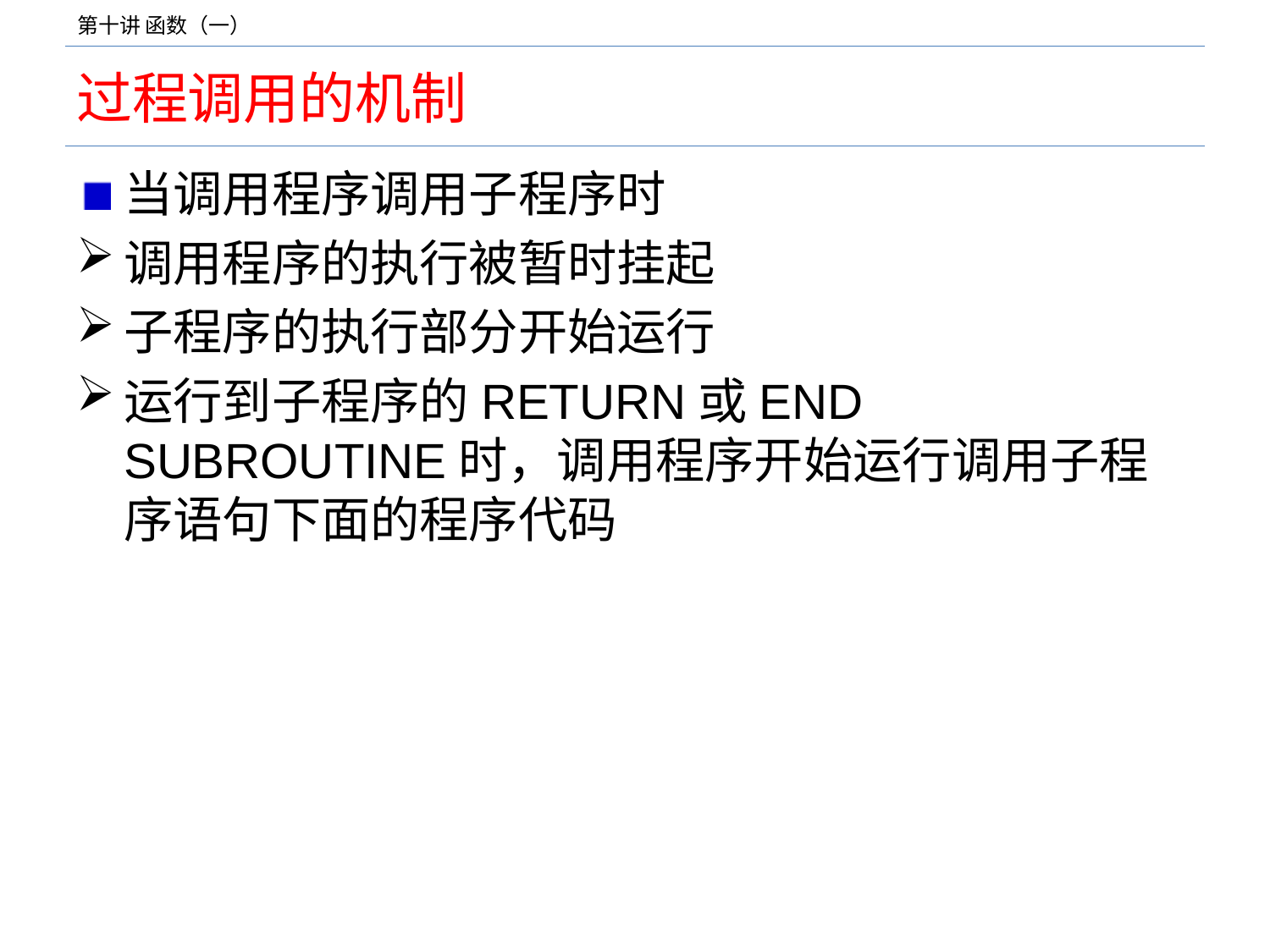

# 过程调用的机制
当调用程序调用子程序时
调用程序的执行被暂时挂起
子程序的执行部分开始运行
运行到子程序的RETURN或END SUBROUTINE时，调用程序开始运行调用子程序语句下面的程序代码